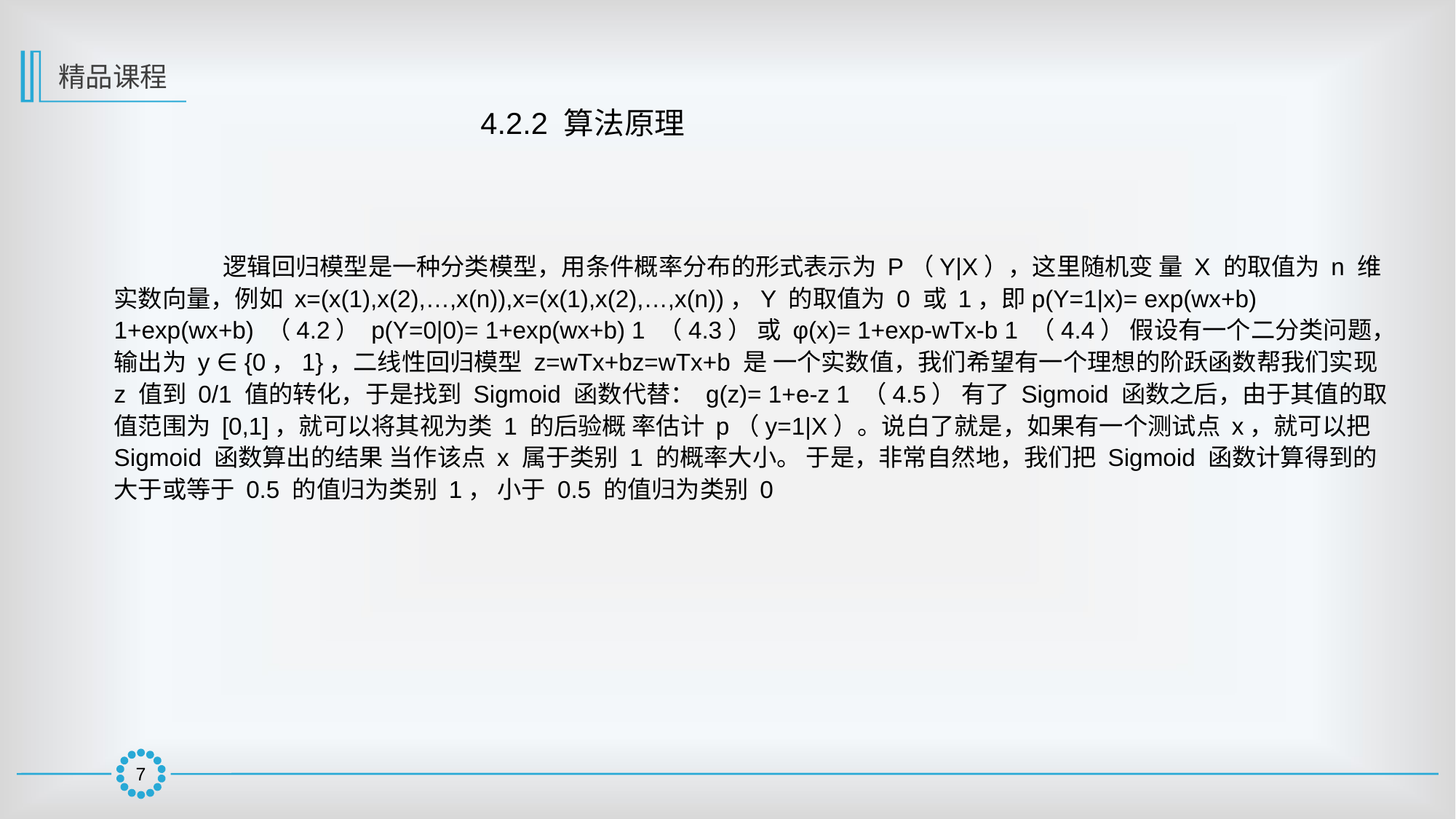

精品课程
4.2.2 算法原理
	逻辑回归模型是一种分类模型，用条件概率分布的形式表示为 P（Y|X），这里随机变 量 X 的取值为 n 维实数向量，例如 x=(x(1),x(2),…,x(n)),x=(x(1),x(2),…,x(n))，Y 的取值为 0 或 1，即p(Y=1|x)= exp(wx+b) 1+exp(wx+b) （4.2） p(Y=0|0)= 1+exp(wx+b) 1 （4.3） 或 φ(x)= 1+exp-wTx-b 1 （4.4） 假设有一个二分类问题，输出为 y ∈ {0，1}，二线性回归模型 z=wTx+bz=wTx+b 是 一个实数值，我们希望有一个理想的阶跃函数帮我们实现 z 值到 0/1 值的转化，于是找到 Sigmoid 函数代替： g(z)= 1+e-z 1 （4.5） 有了 Sigmoid 函数之后，由于其值的取值范围为 [0,1]，就可以将其视为类 1 的后验概 率估计 p（y=1|X）。说白了就是，如果有一个测试点 x，就可以把 Sigmoid 函数算出的结果 当作该点 x 属于类别 1 的概率大小。 于是，非常自然地，我们把 Sigmoid 函数计算得到的大于或等于 0.5 的值归为类别 1， 小于 0.5 的值归为类别 0

7